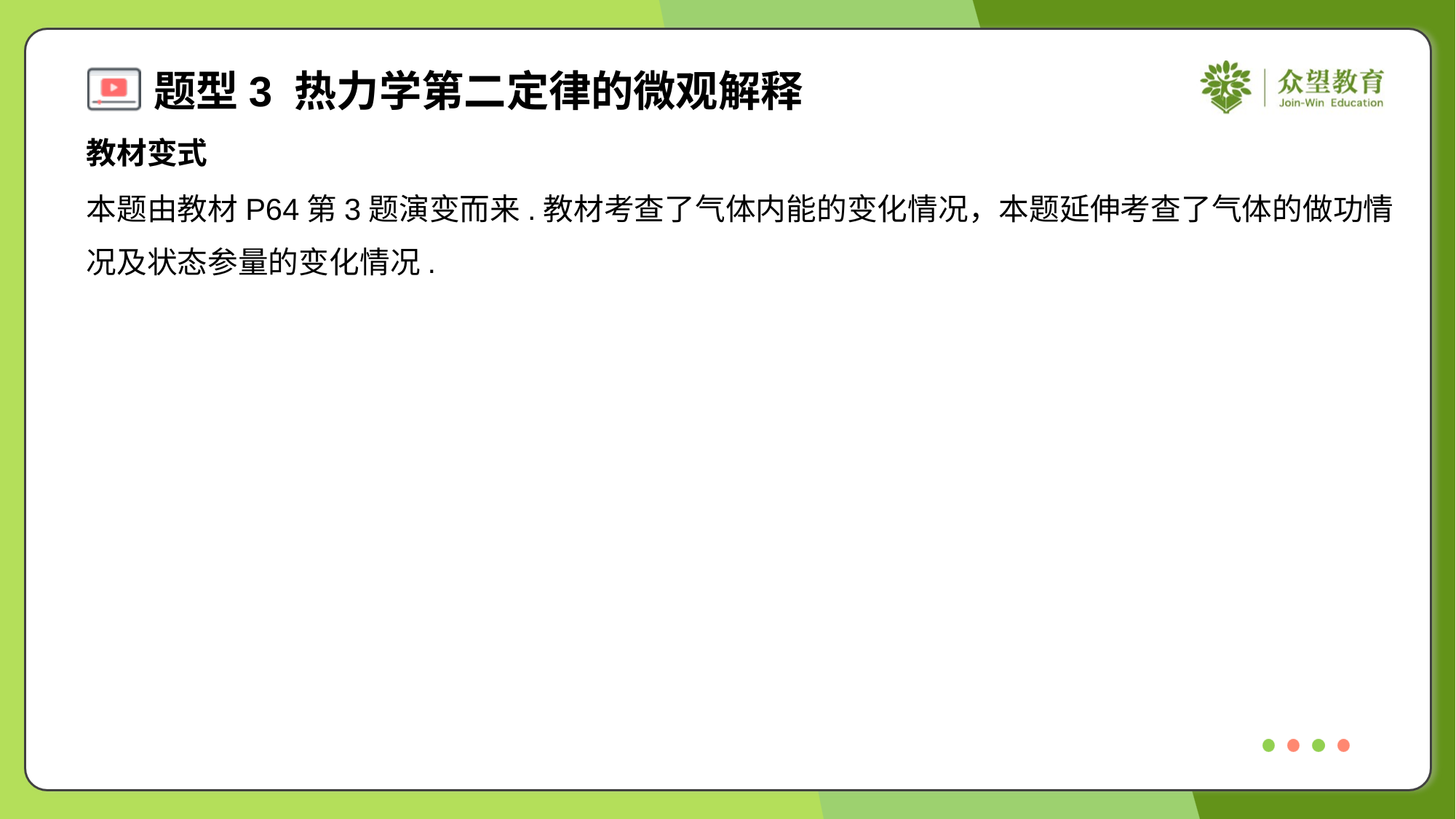

教材变式
本题由教材P64第3题演变而来.教材考查了气体内能的变化情况，本题延伸考查了气体的做功情
况及状态参量的变化情况.